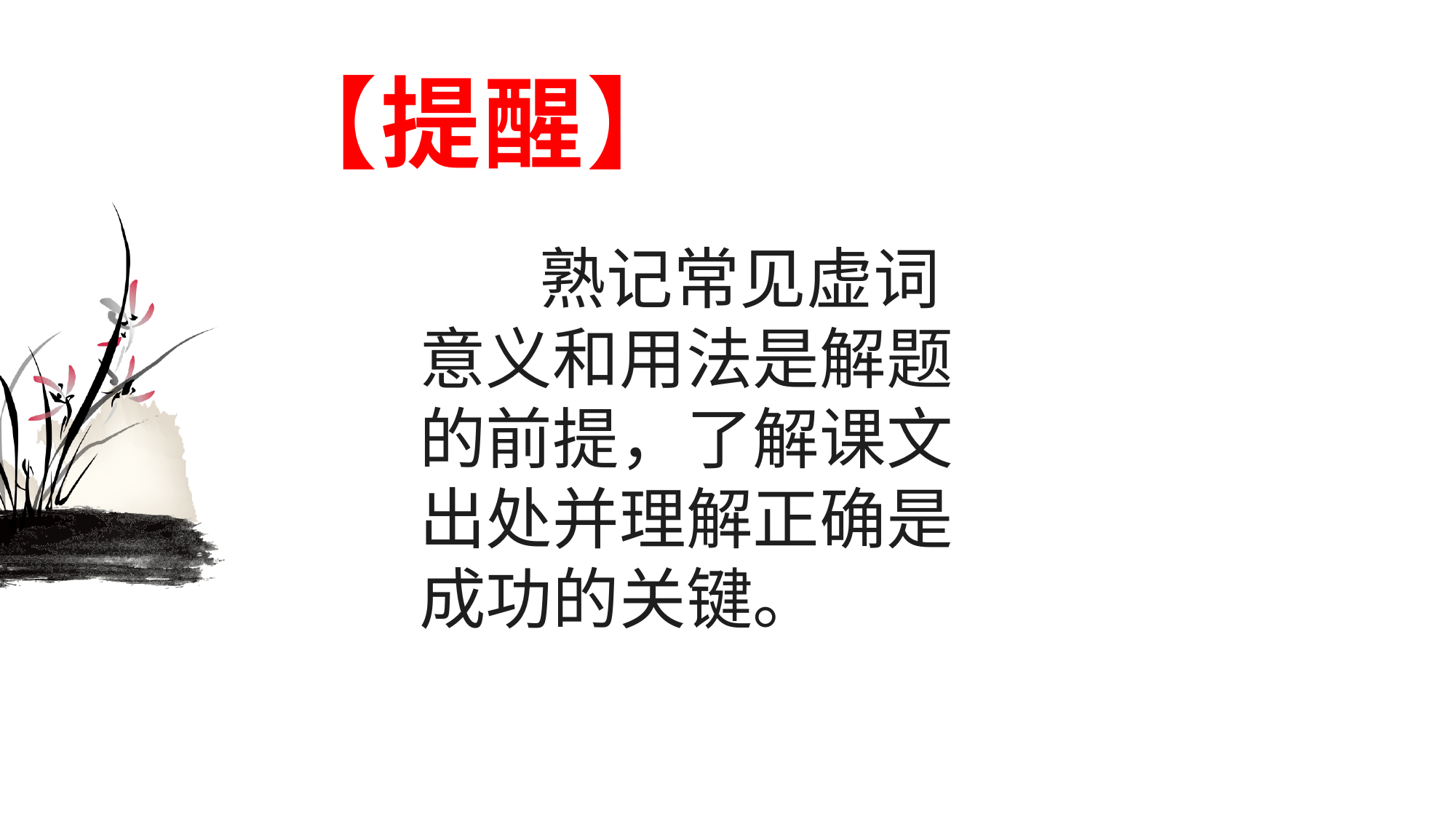

# 【提醒】
       熟记常见虚词意义和用法是解题的前提，了解课文出处并理解正确是成功的关键。